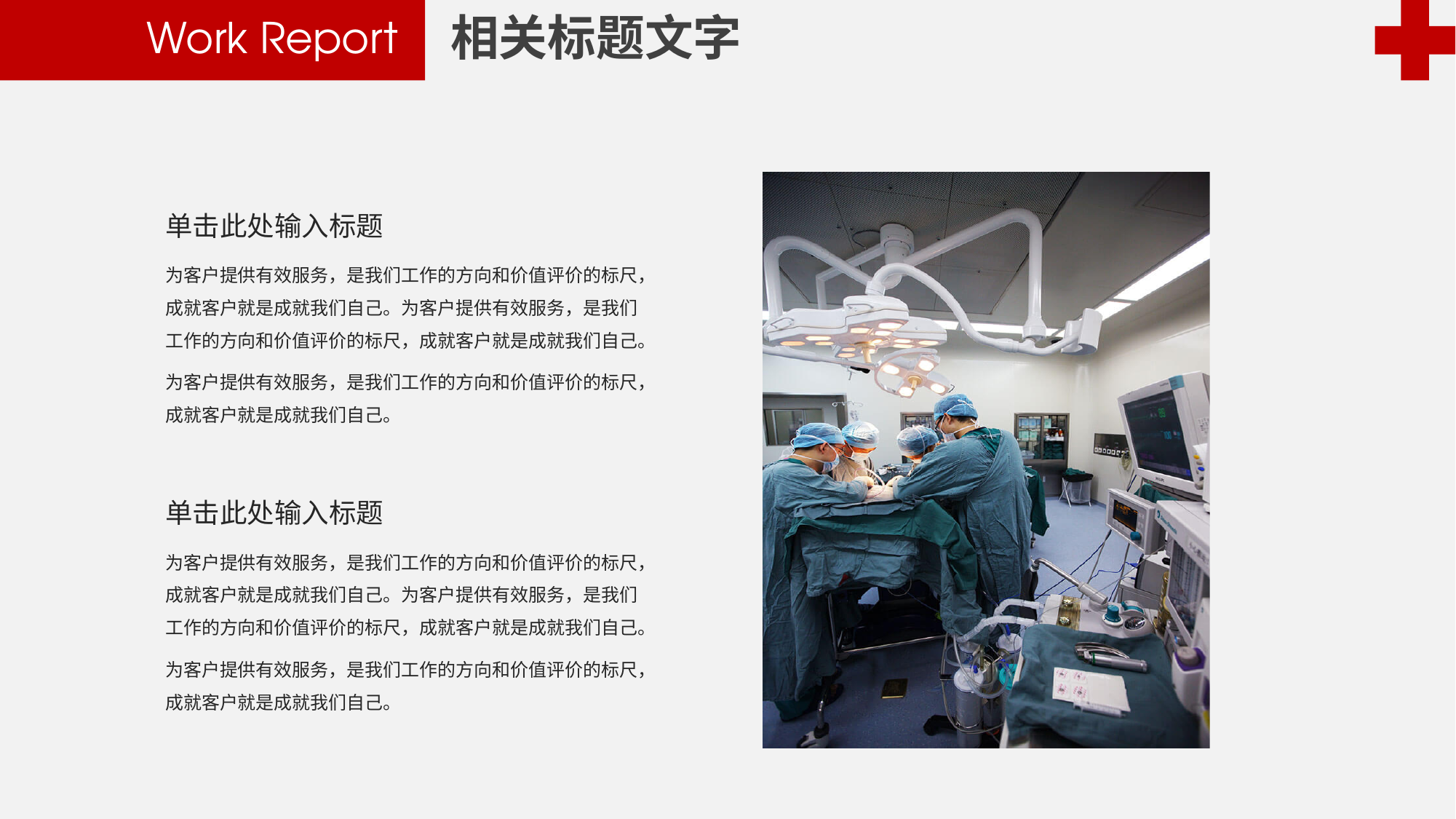

相关标题文字
Work Report

单击此处输入标题
为客户提供有效服务，是我们工作的方向和价值评价的标尺，成就客户就是成就我们自己。为客户提供有效服务，是我们工作的方向和价值评价的标尺，成就客户就是成就我们自己。
为客户提供有效服务，是我们工作的方向和价值评价的标尺，成就客户就是成就我们自己。
单击此处输入标题
为客户提供有效服务，是我们工作的方向和价值评价的标尺，成就客户就是成就我们自己。为客户提供有效服务，是我们工作的方向和价值评价的标尺，成就客户就是成就我们自己。
为客户提供有效服务，是我们工作的方向和价值评价的标尺，成就客户就是成就我们自己。